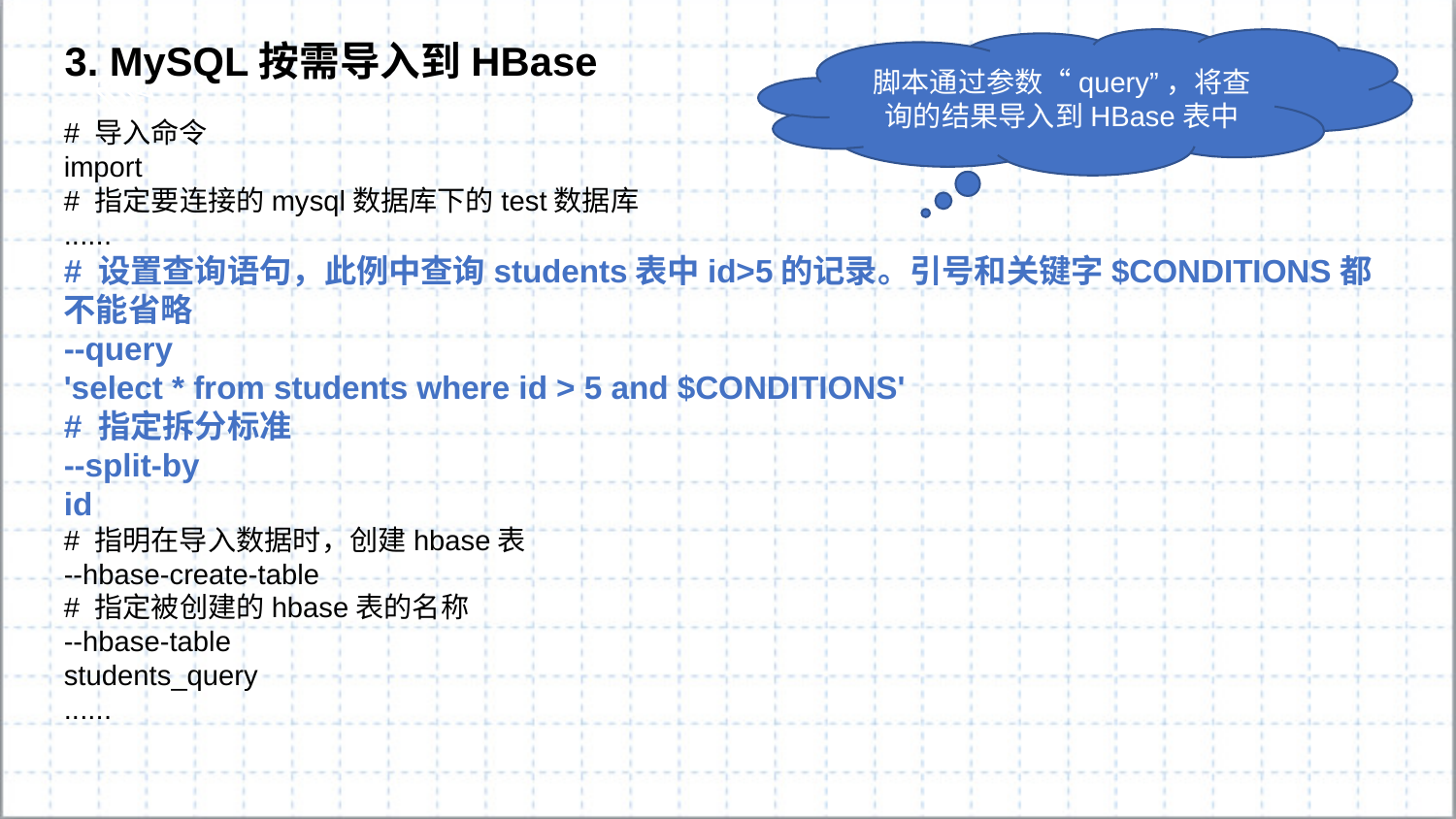

3. MySQL按需导入到HBase
脚本通过参数“query”，将查询的结果导入到HBase表中
# 导入命令
import
# 指定要连接的mysql数据库下的test数据库
......
# 设置查询语句，此例中查询students表中id>5的记录。引号和关键字$CONDITIONS都不能省略
--query
'select * from students where id > 5 and $CONDITIONS'
# 指定拆分标准
--split-by
id
# 指明在导入数据时，创建hbase表
--hbase-create-table
# 指定被创建的hbase表的名称
--hbase-table
students_query
......